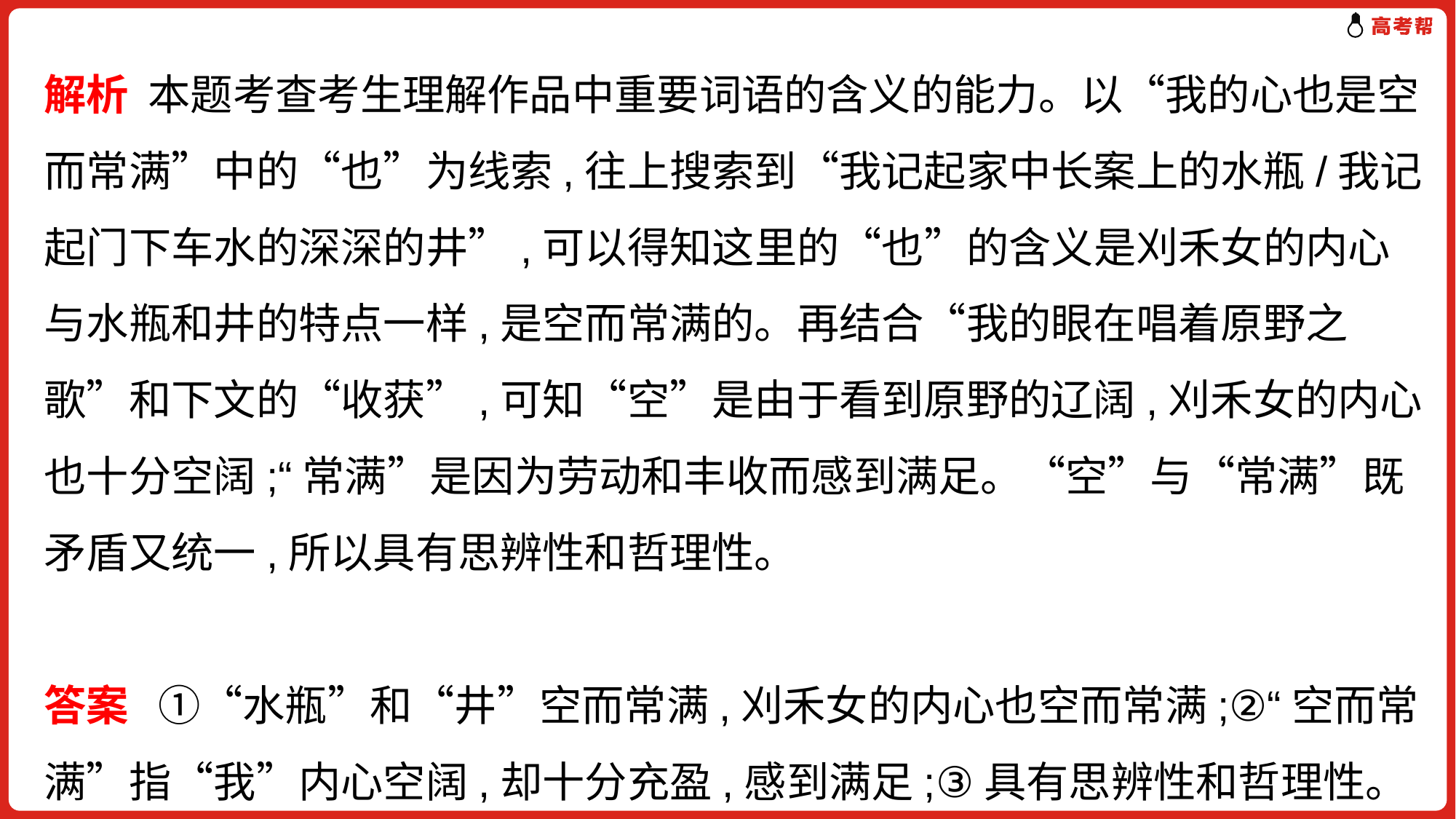

解析  本题考查考生理解作品中重要词语的含义的能力。以“我的心也是空而常满”中的“也”为线索,往上搜索到“我记起家中长案上的水瓶/我记起门下车水的深深的井”,可以得知这里的“也”的含义是刈禾女的内心与水瓶和井的特点一样,是空而常满的。再结合“我的眼在唱着原野之歌”和下文的“收获”,可知“空”是由于看到原野的辽阔,刈禾女的内心也十分空阔;“常满”是因为劳动和丰收而感到满足。“空”与“常满”既矛盾又统一,所以具有思辨性和哲理性。

答案   ①“水瓶”和“井”空而常满,刈禾女的内心也空而常满;②“空而常满”指“我”内心空阔,却十分充盈,感到满足;③具有思辨性和哲理性。